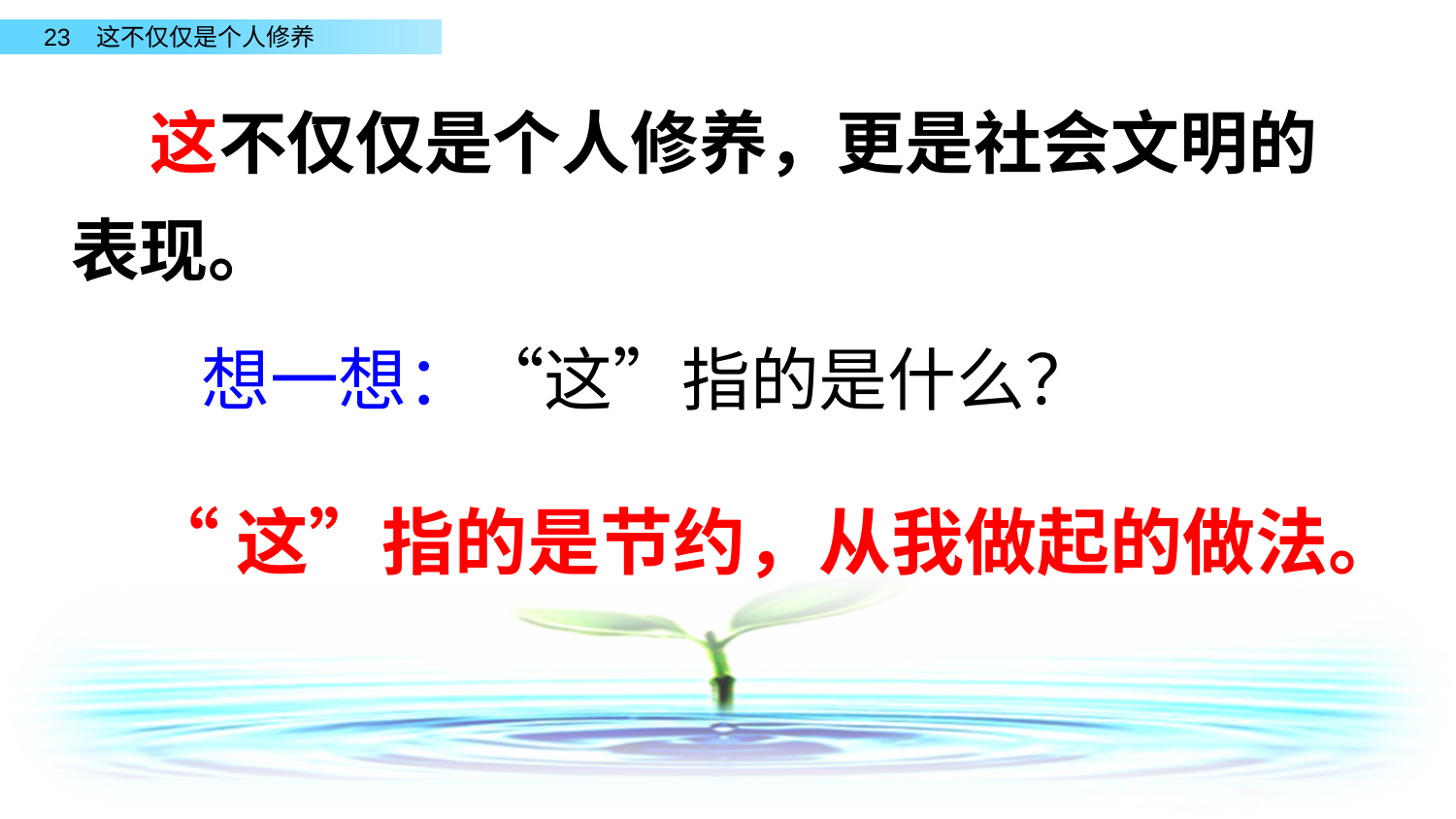

这不仅仅是个人修养，更是社会文明的表现。
想一想：“这”指的是什么？
 “这”指的是节约，从我做起的做法。